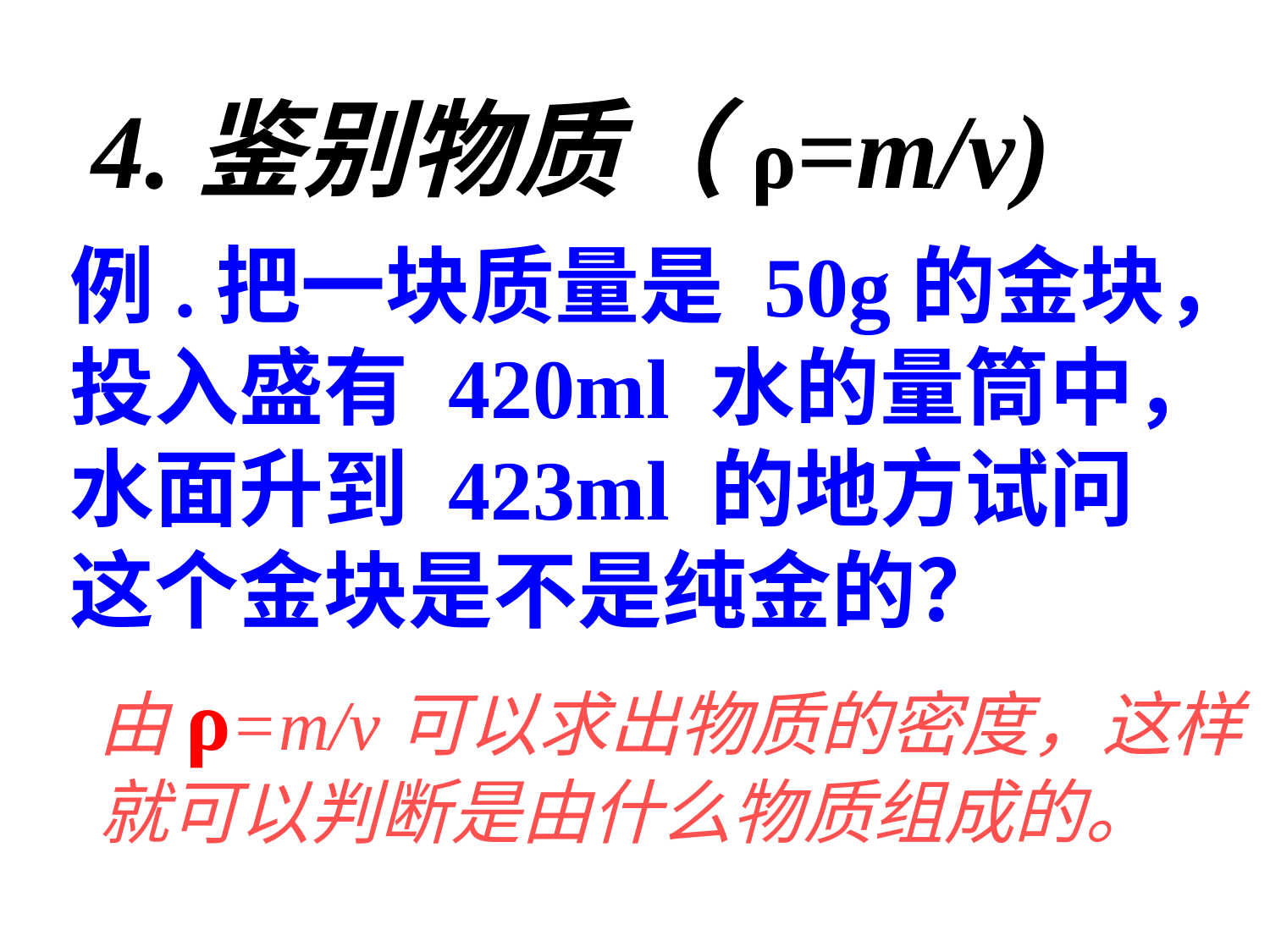

4.鉴别物质（ρ=m/v)
例.把一块质量是 50g的金块，
投入盛有 420ml 水的量筒中，水面升到 423ml 的地方试问
这个金块是不是纯金的？
由ρ=m/v可以求出物质的密度，这样
就可以判断是由什么物质组成的。